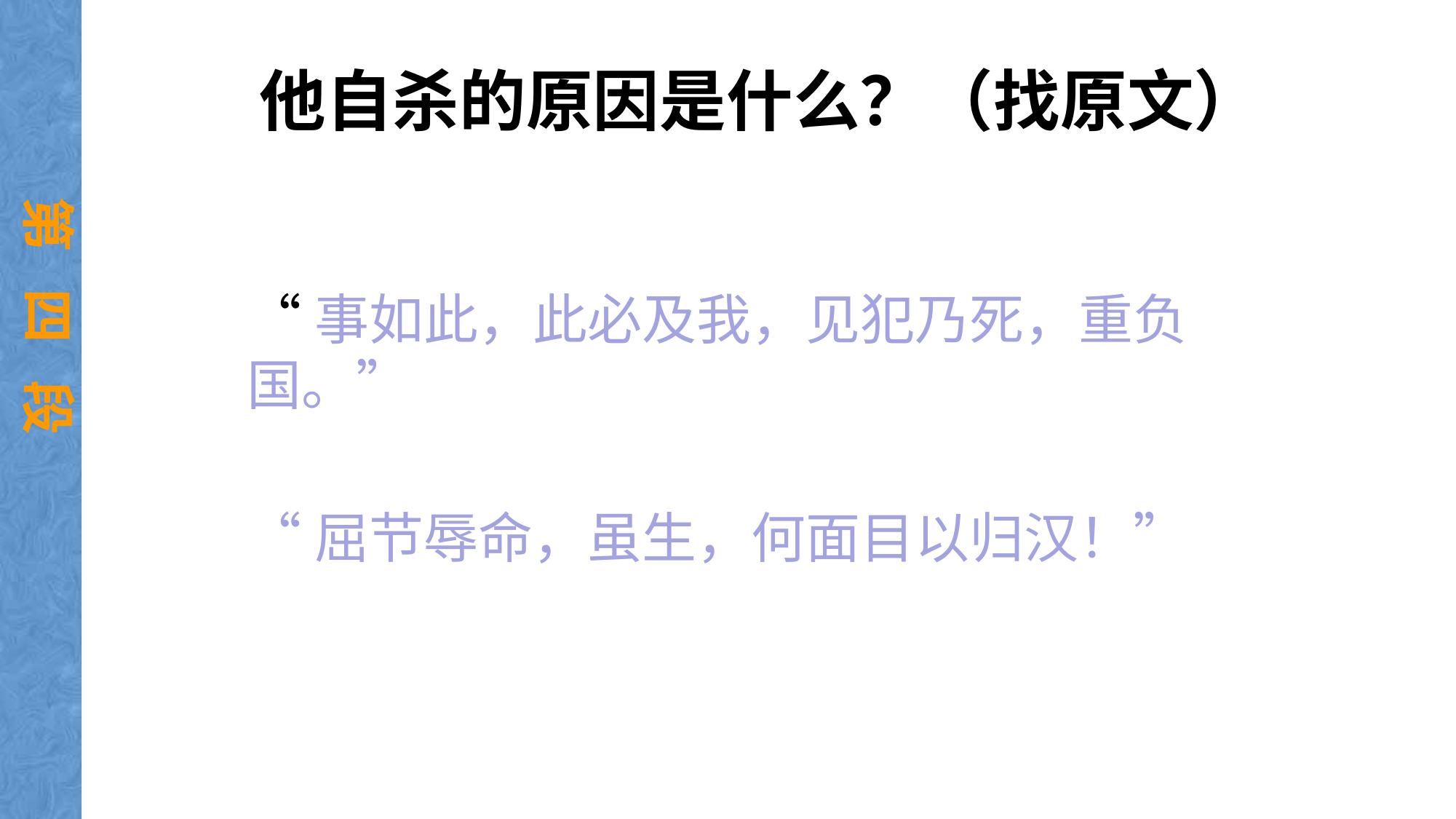

# 他自杀的原因是什么？（找原文）
第   四   段
“事如此，此必及我，见犯乃死，重负国。”

“屈节辱命，虽生，何面目以归汉！”